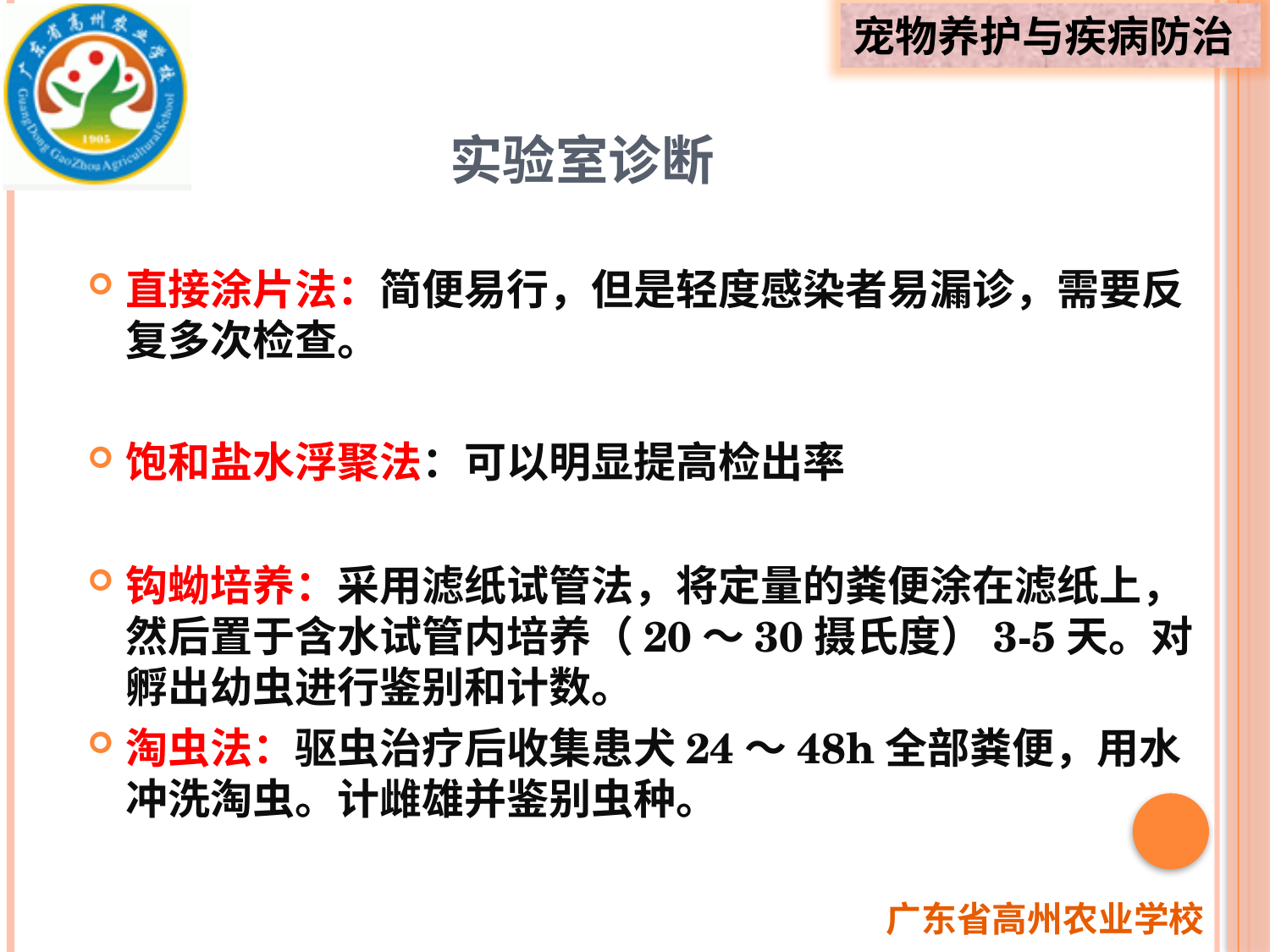

# 实验室诊断
直接涂片法：简便易行，但是轻度感染者易漏诊，需要反复多次检查。

饱和盐水浮聚法：可以明显提高检出率

钩蚴培养：采用滤纸试管法，将定量的粪便涂在滤纸上，然后置于含水试管内培养（20～30摄氏度）3-5天。对孵出幼虫进行鉴别和计数。
淘虫法：驱虫治疗后收集患犬24～48h全部粪便，用水冲洗淘虫。计雌雄并鉴别虫种。